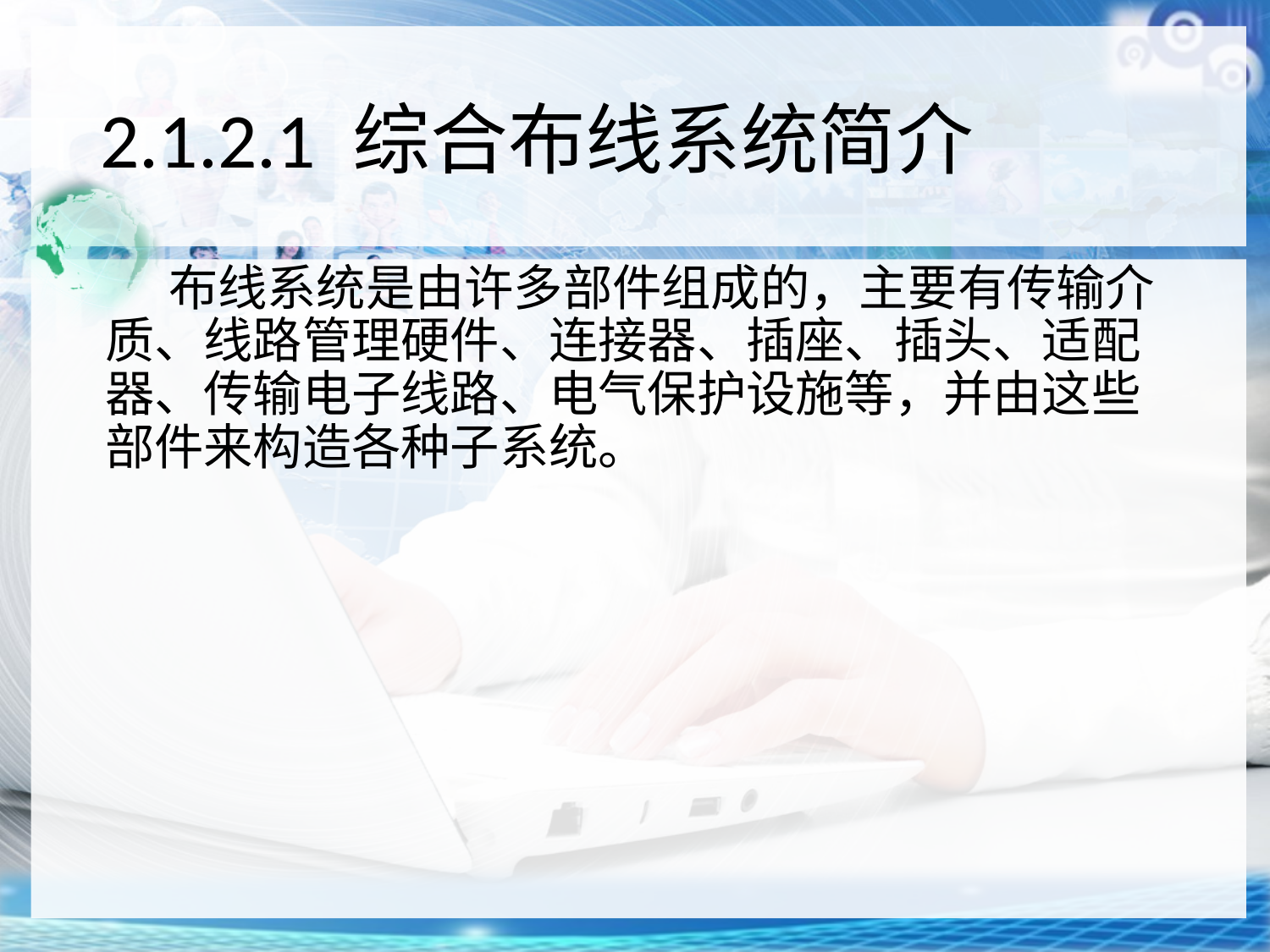

# 2.1.2.1 综合布线系统简介
布线系统是由许多部件组成的，主要有传输介质、线路管理硬件、连接器、插座、插头、适配器、传输电子线路、电气保护设施等，并由这些部件来构造各种子系统。